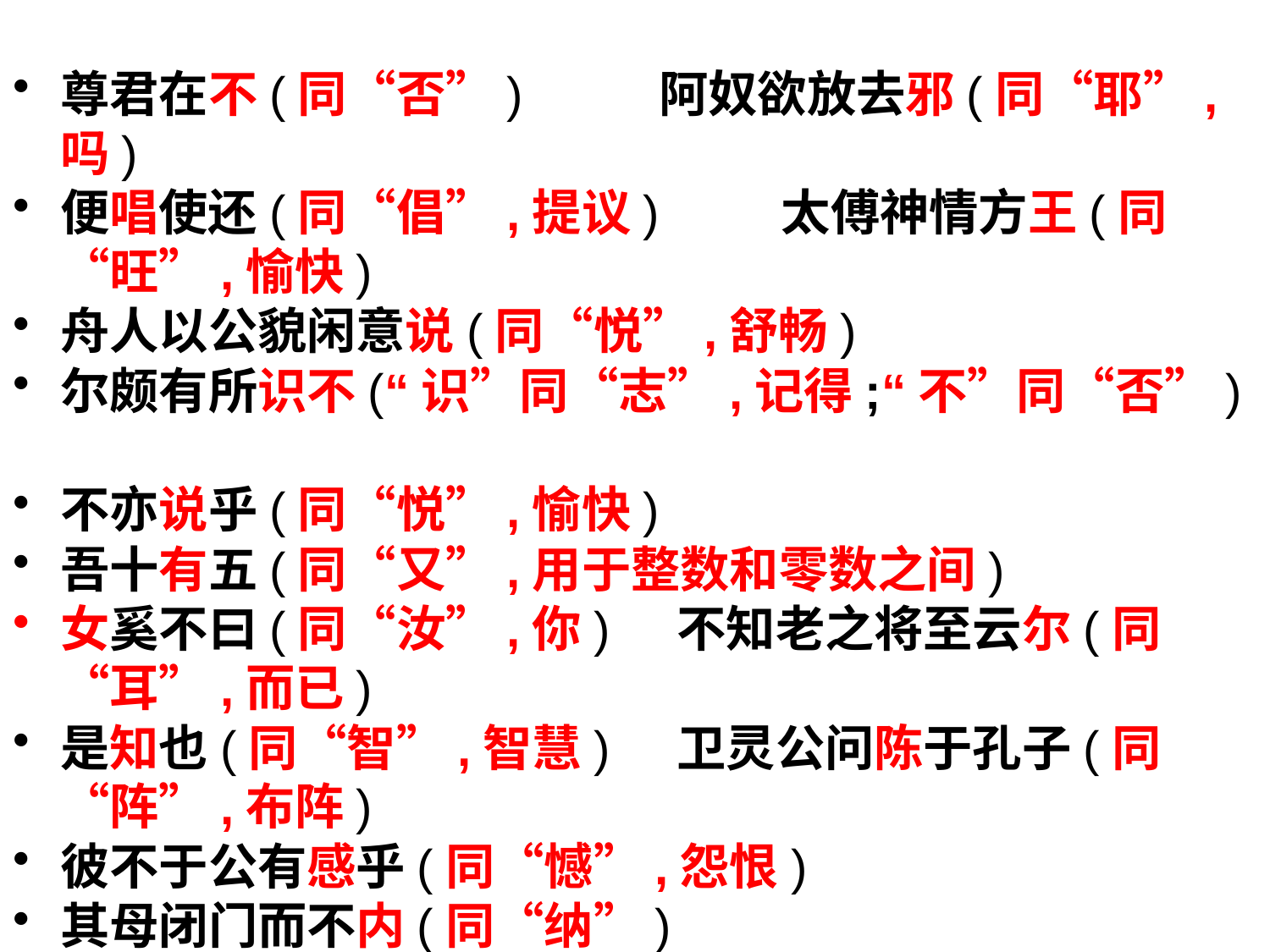

尊君在不(同“否”)         阿奴欲放去邪(同“耶”,吗)
便唱使还(同“倡”,提议)        太傅神情方王(同“旺”,愉快)
舟人以公貌闲意说(同“悦”,舒畅)
尔颇有所识不(“识”同“志”,记得;“不”同“否”)
不亦说乎(同“悦”,愉快)
吾十有五(同“又”,用于整数和零数之间)
女奚不曰(同“汝”,你)    不知老之将至云尔(同“耳”,而已)
是知也(同“智”,智慧)    卫灵公问陈于孔子(同“阵”,布阵)
彼不于公有感乎(同“憾”,怨恨)
其母闭门而不内(同“纳”)
止有剩骨(同“只”)             过于买凤之金直十倍(同“值”)
身亡所寄(同“无”,没有)     其人舍然大喜(同“释”,消除)
时人皆谓为见机(同“几”)            其颠如此(同“癫”,癫狂)
迨能倍诵乃止(同“背”)                文首(同“纹”)